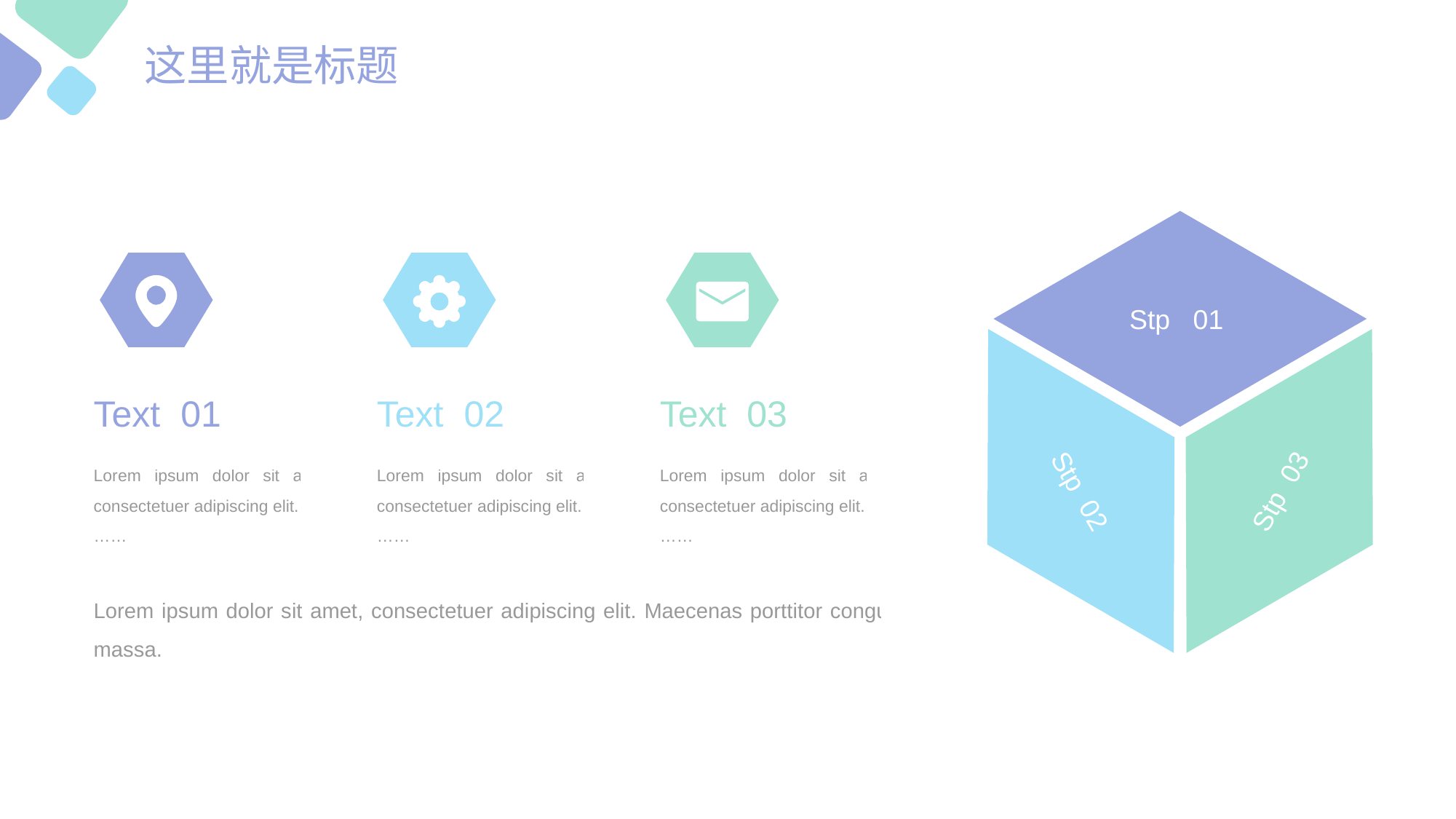

这里就是标题

Stp   01
Stp  02
Stp  03

Text  01
Text  02
Text  03
Lorem ipsum dolor sit amet, consectetuer adipiscing elit.
……

Lorem ipsum dolor sit amet, consectetuer adipiscing elit.
……

Lorem ipsum dolor sit amet, consectetuer adipiscing elit.
……

Lorem ipsum dolor sit amet, consectetuer adipiscing elit. Maecenas porttitor congue massa.